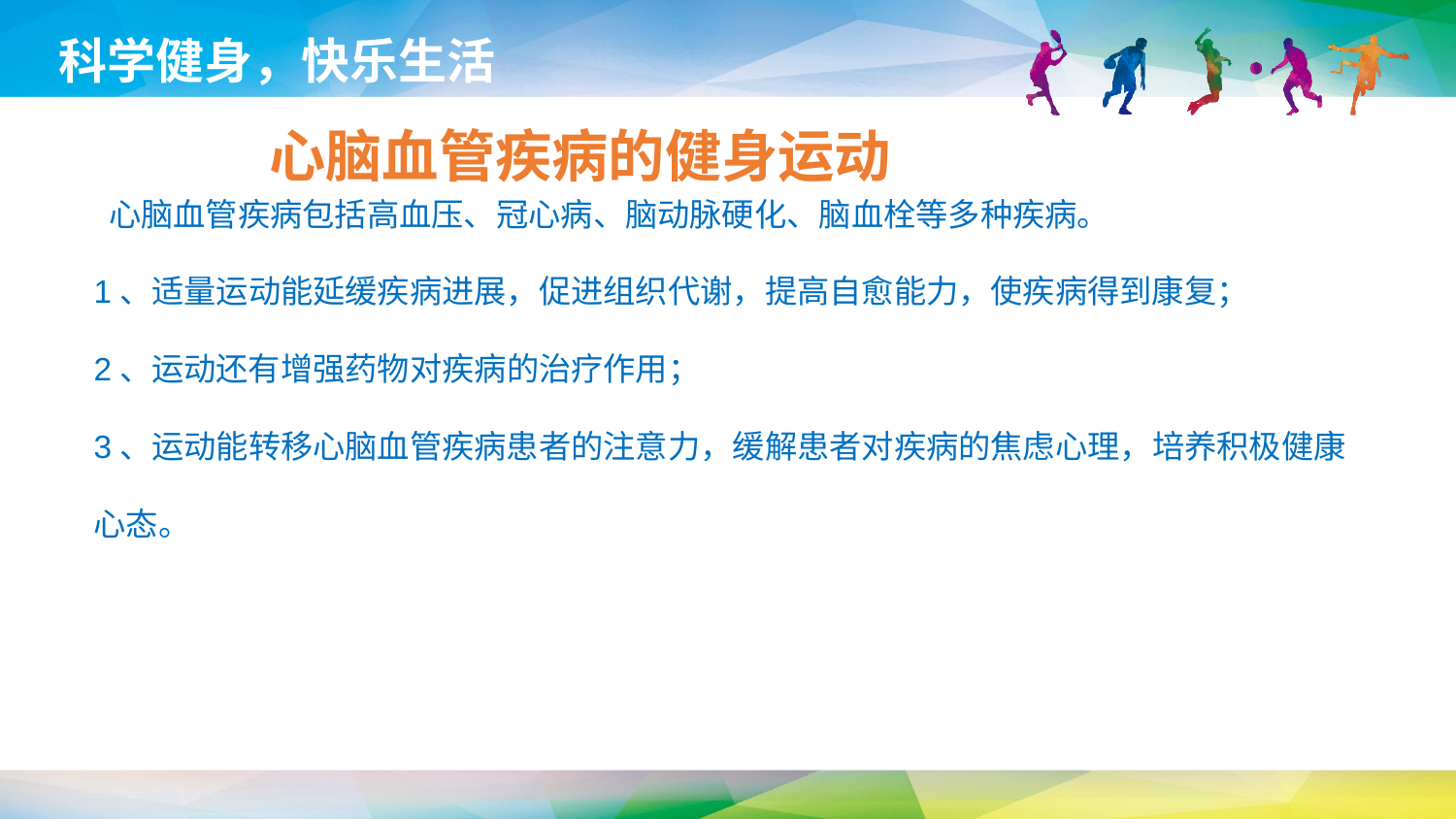

科学健身，快乐生活
心脑血管疾病的健身运动
 心脑血管疾病包括高血压、冠心病、脑动脉硬化、脑血栓等多种疾病。

1、适量运动能延缓疾病进展，促进组织代谢，提高自愈能力，使疾病得到康复；

2、运动还有增强药物对疾病的治疗作用；

3、运动能转移心脑血管疾病患者的注意力，缓解患者对疾病的焦虑心理，培养积极健康

心态。

延时符